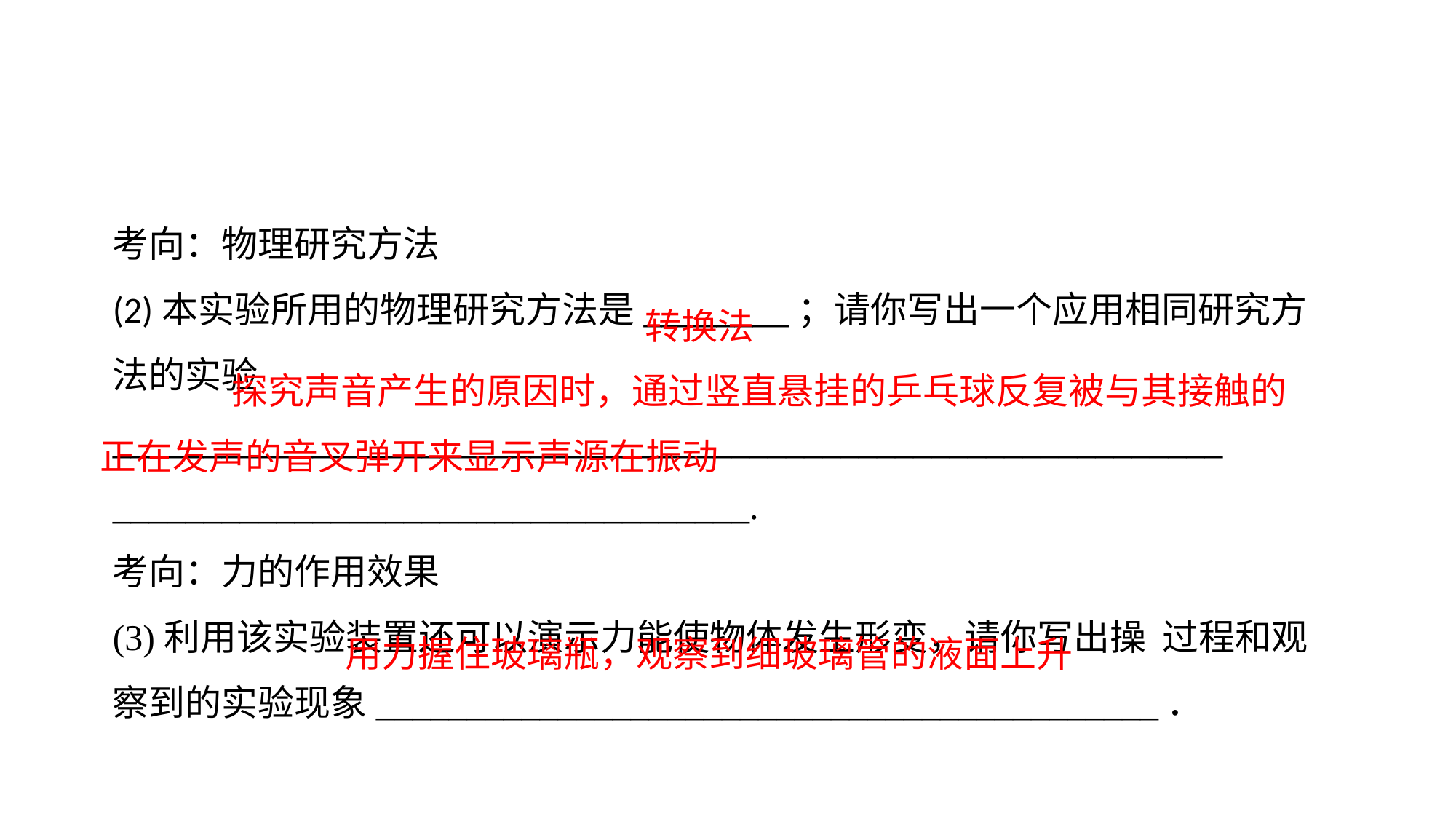

考向：物理研究方法(2)本实验所用的物理研究方法是________；请你写出一个应用相同研究方法的实验_____________________________________________________________
___________________________________.考向：力的作用效果(3)利用该实验装置还可以演示力能使物体发生形变，请你写出操  过程和观察到的实验现象___________________________________________．
转换法
               探究声音产生的原因时，通过竖直悬挂的乒乓球反复被与其接触的正在发声的音叉弹开来显示声源在振动
用力握住玻璃瓶，观察到细玻璃管的液面上升